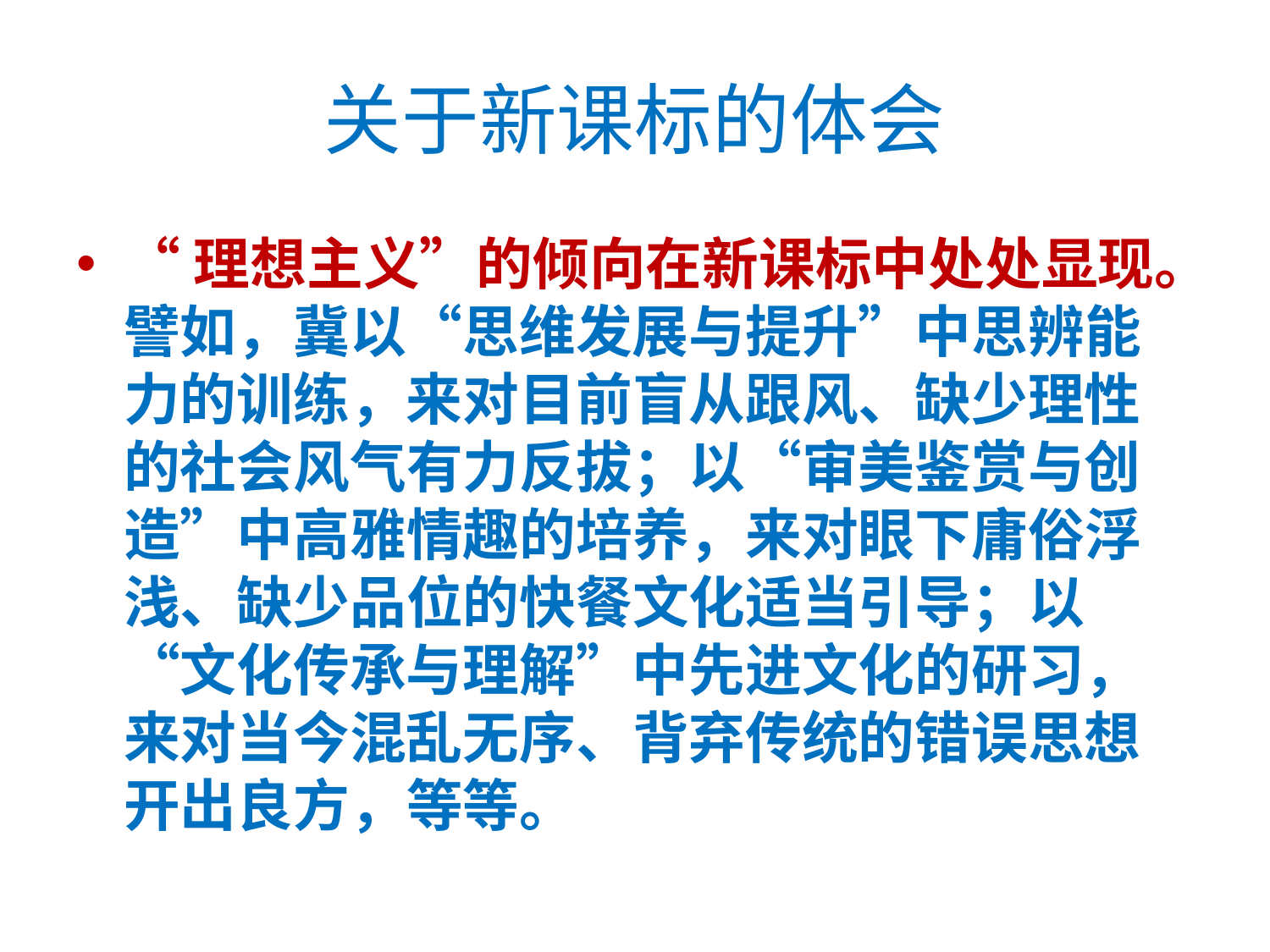

# 关于新课标的体会
“理想主义”的倾向在新课标中处处显现。譬如，冀以“思维发展与提升”中思辨能力的训练，来对目前盲从跟风、缺少理性的社会风气有力反拔；以“审美鉴赏与创造”中高雅情趣的培养，来对眼下庸俗浮浅、缺少品位的快餐文化适当引导；以“文化传承与理解”中先进文化的研习，来对当今混乱无序、背弃传统的错误思想开出良方，等等。